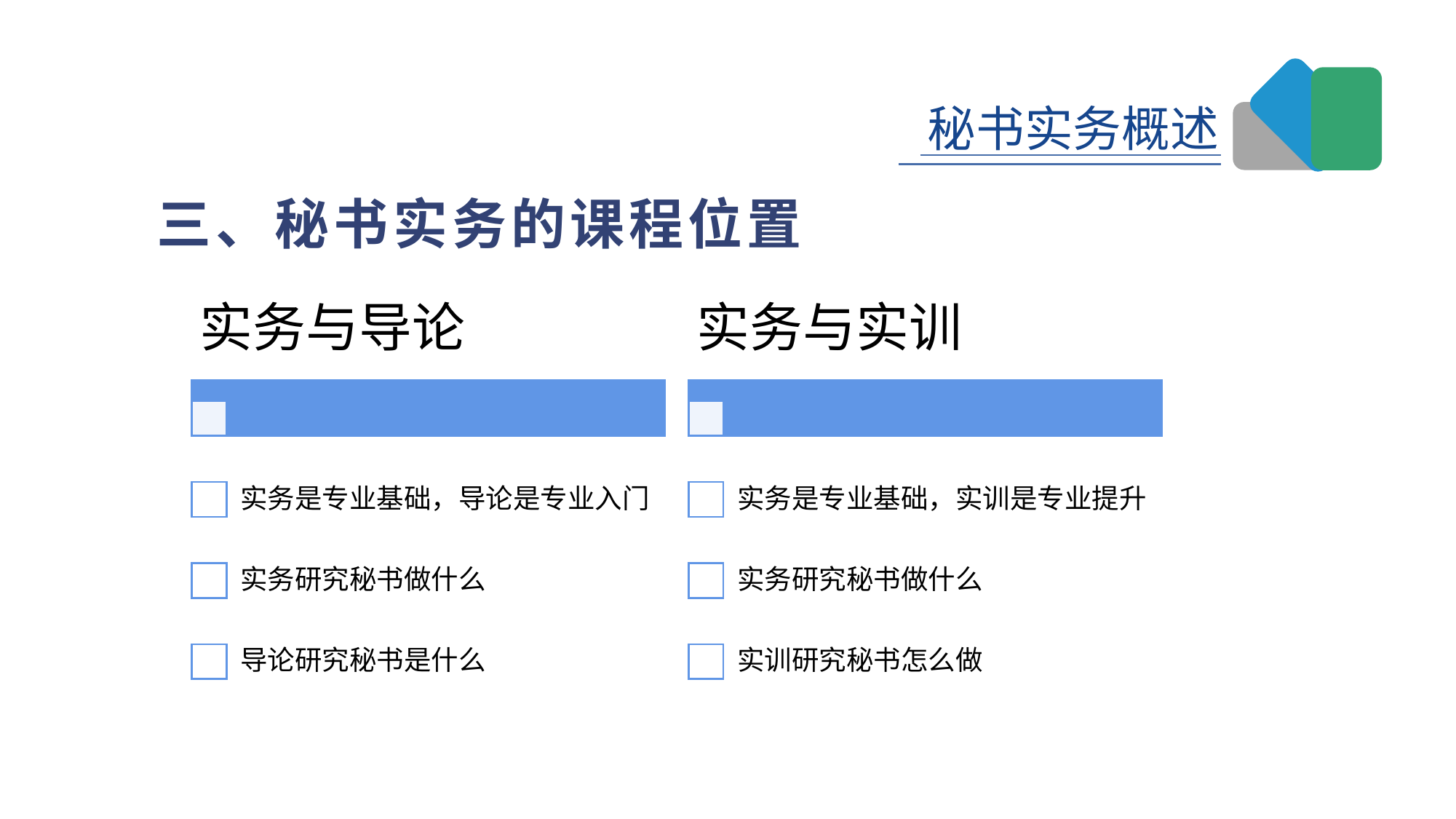

三、秘书实务的课程位置
实务与导论
实务是专业基础，导论是专业入门
实务研究秘书做什么
导论研究秘书是什么
实务与实训
实务是专业基础，实训是专业提升
实务研究秘书做什么
实训研究秘书怎么做